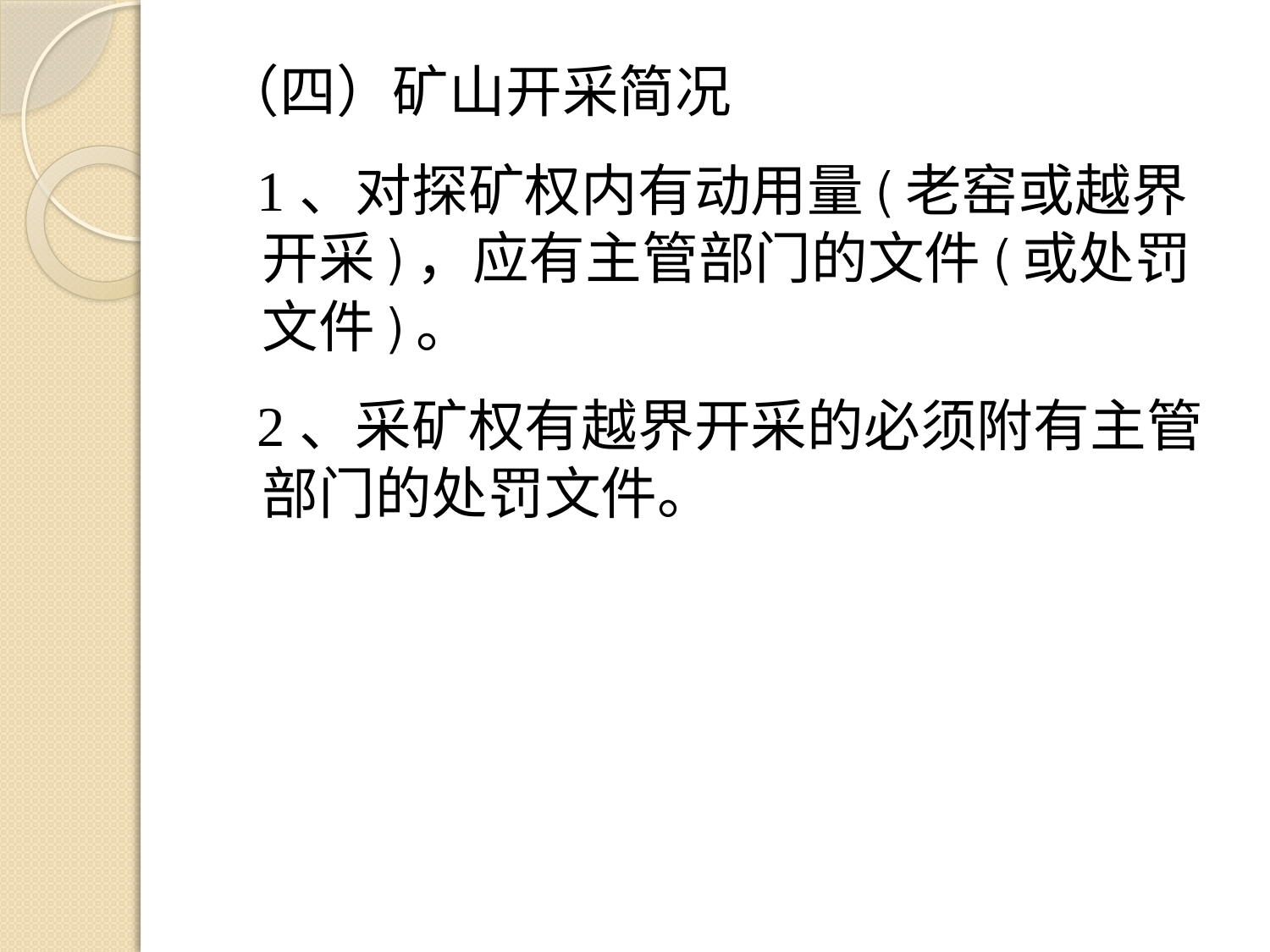

（四）矿山开采简况
  1、对探矿权内有动用量(老窑或越界开采)，应有主管部门的文件(或处罚文件)。
  2、采矿权有越界开采的必须附有主管部门的处罚文件。